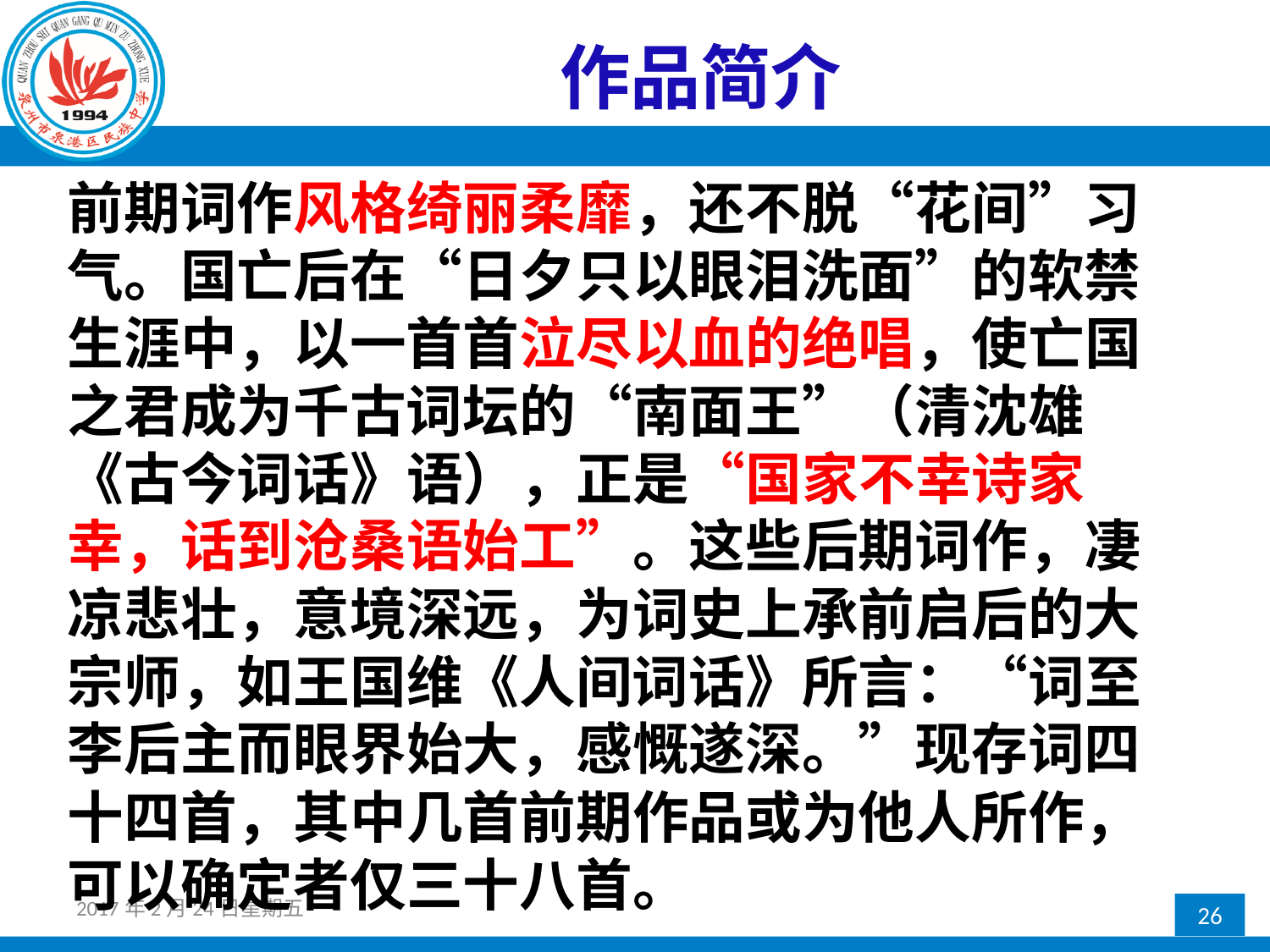

# 作品简介
前期词作风格绮丽柔靡，还不脱“花间”习气。国亡后在“日夕只以眼泪洗面”的软禁生涯中，以一首首泣尽以血的绝唱，使亡国之君成为千古词坛的“南面王”（清沈雄《古今词话》语），正是“国家不幸诗家幸，话到沧桑语始工”。这些后期词作，凄凉悲壮，意境深远，为词史上承前启后的大宗师，如王国维《人间词话》所言：“词至李后主而眼界始大，感慨遂深。”现存词四十四首，其中几首前期作品或为他人所作，可以确定者仅三十八首。
2017年2月24日星期五